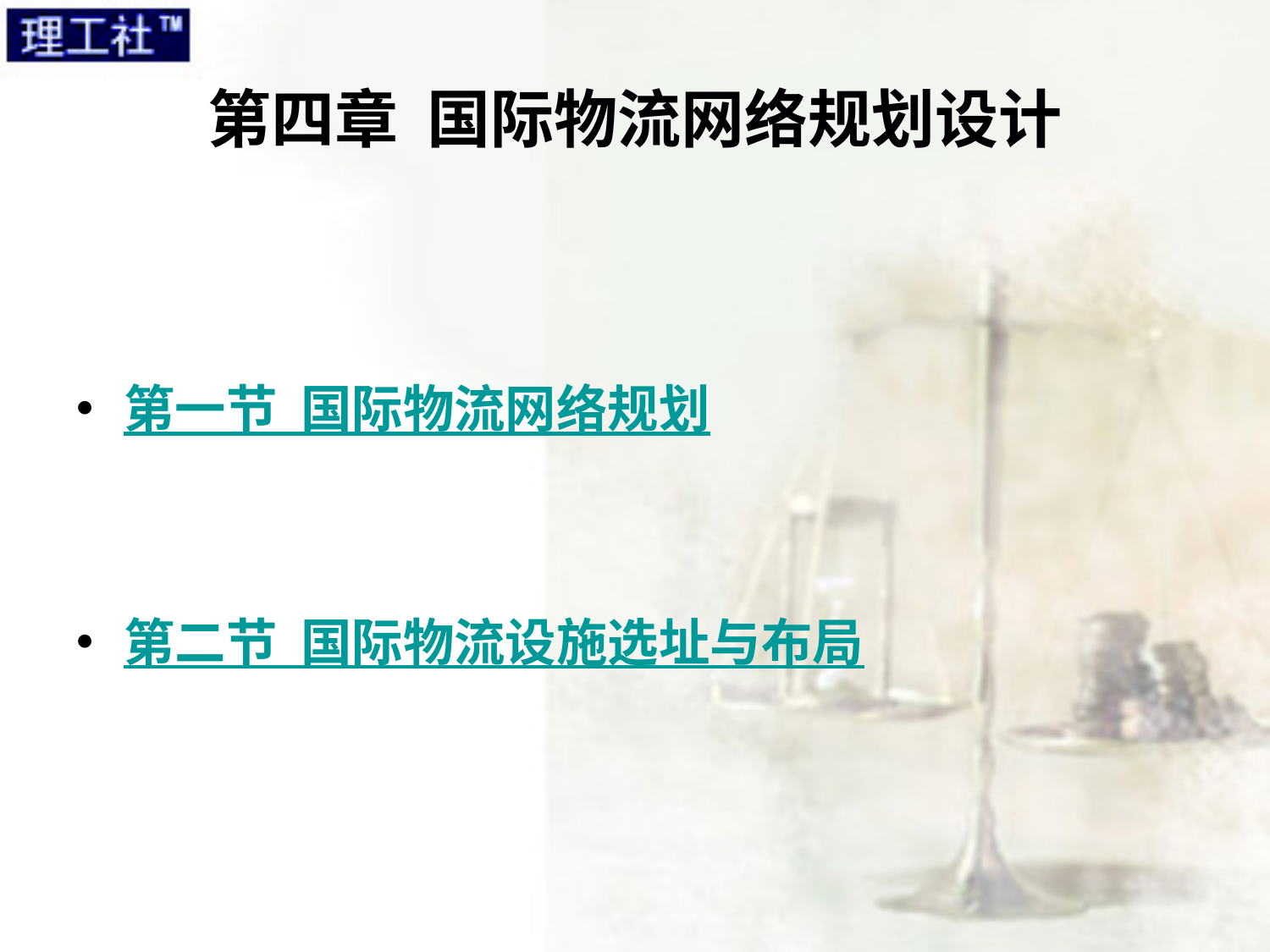

# 第四章  国际物流网络规划设计
第一节  国际物流网络规划
第二节  国际物流设施选址与布局